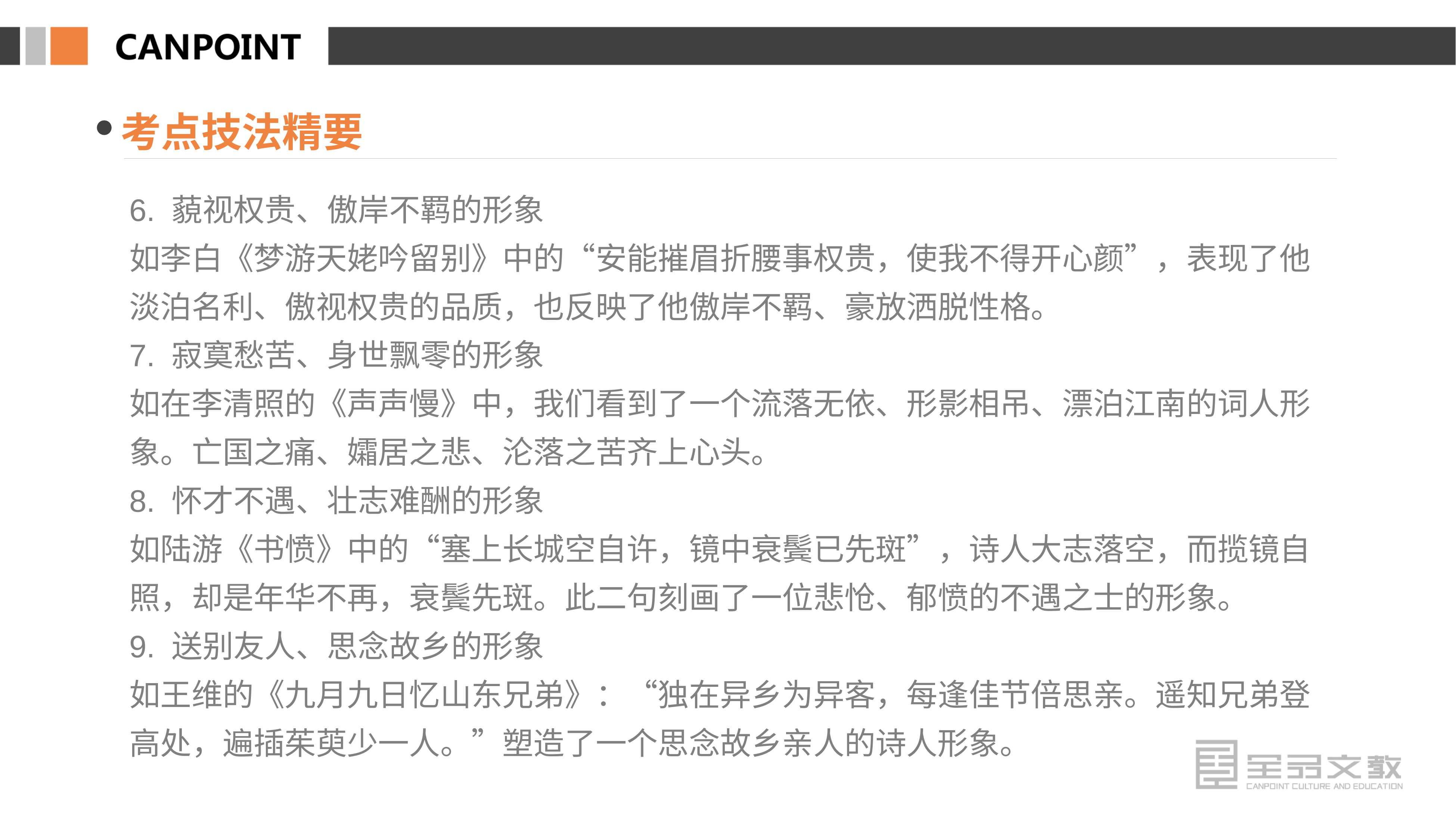

考点技法精要

6. 藐视权贵、傲岸不羁的形象
如李白《梦游天姥吟留别》中的“安能摧眉折腰事权贵，使我不得开心颜”，表现了他淡泊名利、傲视权贵的品质，也反映了他傲岸不羁、豪放洒脱性格。
7. 寂寞愁苦、身世飘零的形象
如在李清照的《声声慢》中，我们看到了一个流落无依、形影相吊、漂泊江南的词人形象。亡国之痛、孀居之悲、沦落之苦齐上心头。
8. 怀才不遇、壮志难酬的形象
如陆游《书愤》中的“塞上长城空自许，镜中衰鬓已先斑”，诗人大志落空，而揽镜自照，却是年华不再，衰鬓先斑。此二句刻画了一位悲怆、郁愤的不遇之士的形象。
9. 送别友人、思念故乡的形象
如王维的《九月九日忆山东兄弟》：“独在异乡为异客，每逢佳节倍思亲。遥知兄弟登高处，遍插茱萸少一人。”塑造了一个思念故乡亲人的诗人形象。